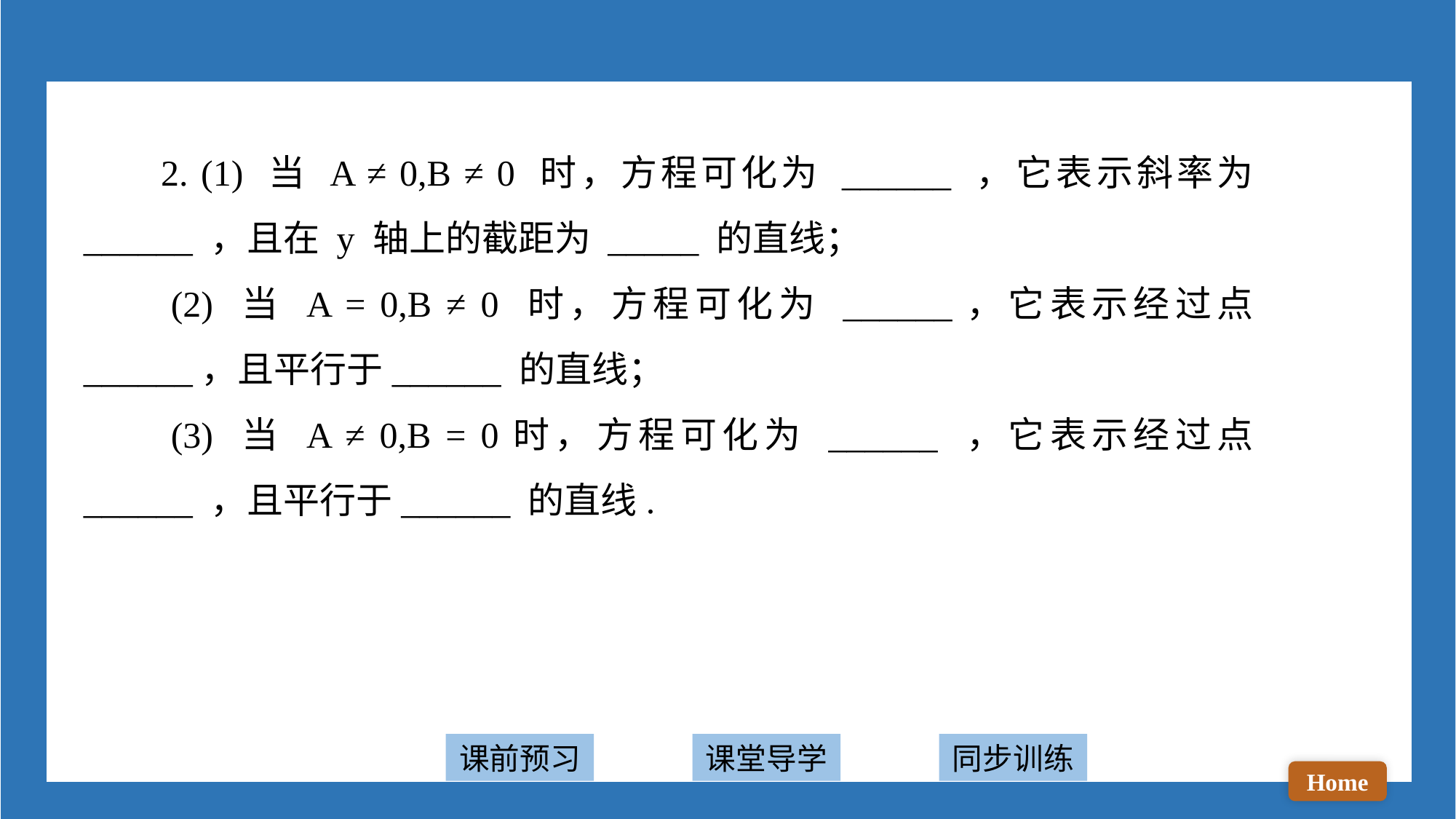

2. (1) 当 A ≠ 0,B ≠ 0 时，方程可化为 ______ ，它表示斜率为 ______ ，且在 y 轴上的截距为 _____ 的直线；
      (2) 当 A = 0,B ≠ 0 时，方程可化为 ______，它表示经过点 ______，且平行于______ 的直线；
      (3) 当 A ≠ 0,B = 0时，方程可化为 ______ ，它表示经过点 ______ ，且平行于______ 的直线.